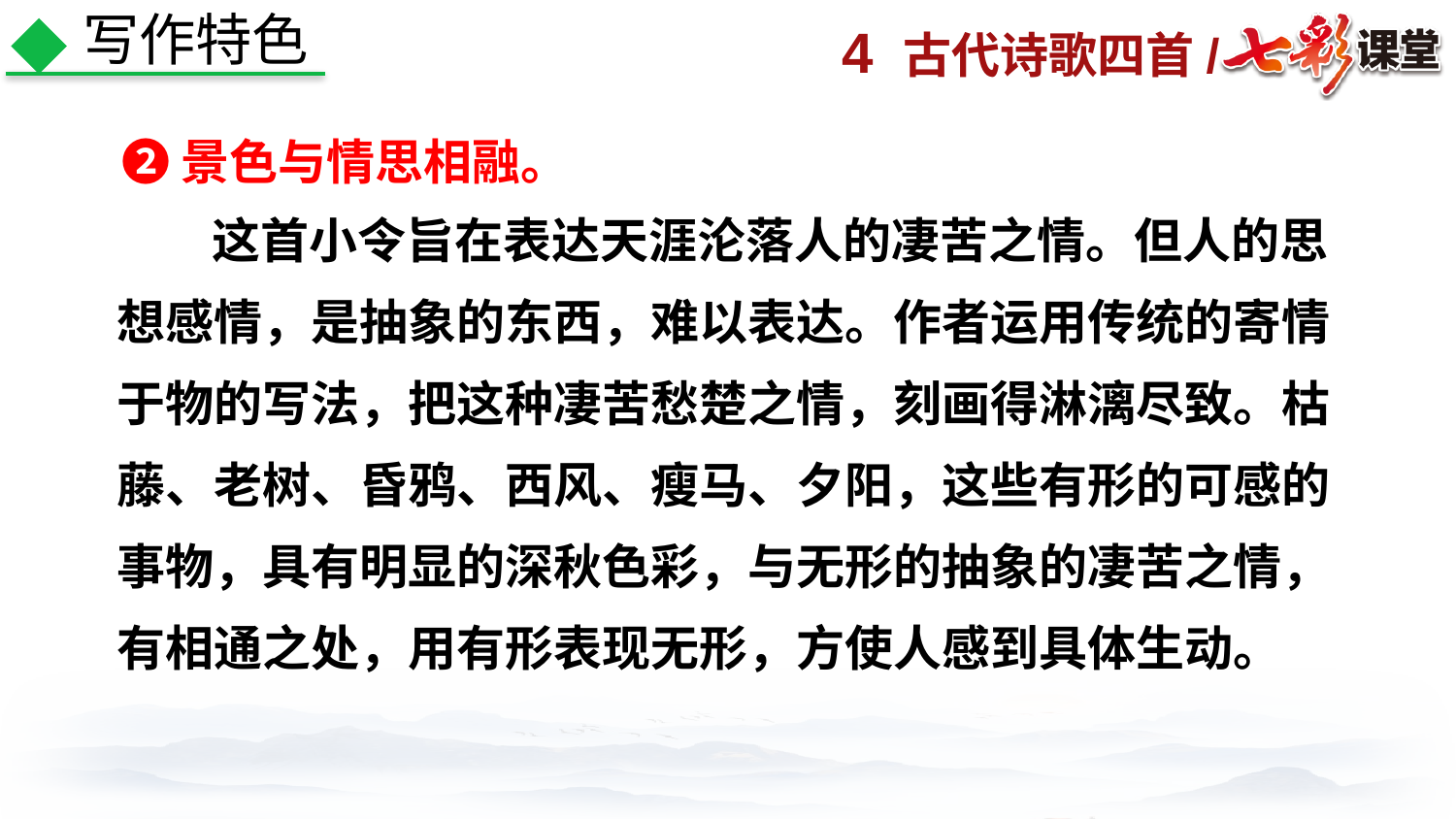

写作特色

❷景色与情思相融。
 这首小令旨在表达天涯沦落人的凄苦之情。但人的思想感情，是抽象的东西，难以表达。作者运用传统的寄情于物的写法，把这种凄苦愁楚之情，刻画得淋漓尽致。枯藤、老树、昏鸦、西风、瘦马、夕阳，这些有形的可感的事物，具有明显的深秋色彩，与无形的抽象的凄苦之情，有相通之处，用有形表现无形，方使人感到具体生动。